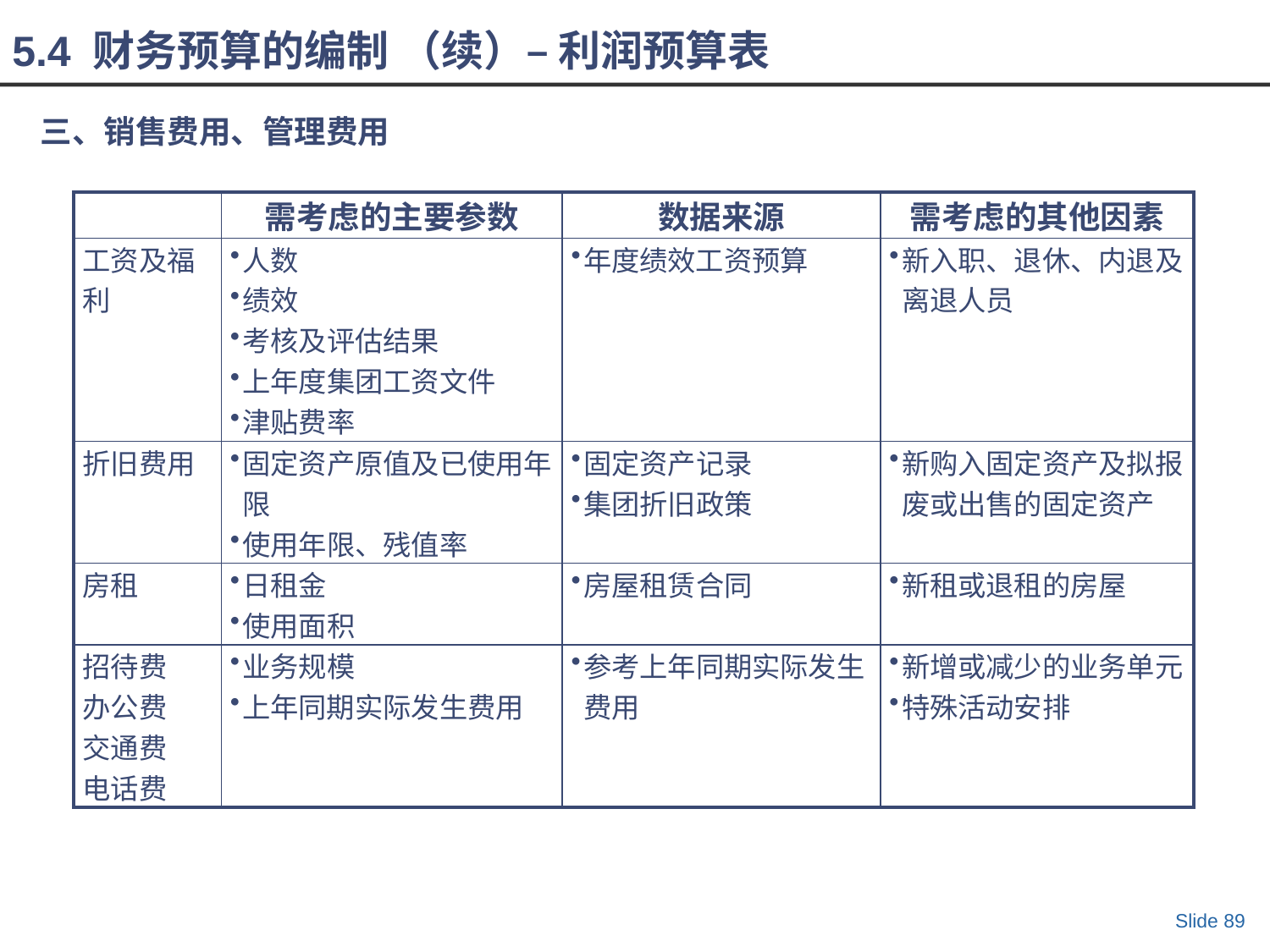

5.4 财务预算的编制 （续）– 利润预算表

三、销售费用、管理费用
|  | 需考虑的主要参数 | 数据来源 | 需考虑的其他因素 |
| --- | --- | --- | --- |
| 工资及福利 | 人数 绩效 考核及评估结果 上年度集团工资文件 津贴费率 | 年度绩效工资预算 | 新入职、退休、内退及离退人员 |
| 折旧费用 | 固定资产原值及已使用年限 使用年限、残值率 | 固定资产记录 集团折旧政策 | 新购入固定资产及拟报废或出售的固定资产 |
| 房租 | 日租金 使用面积 | 房屋租赁合同 | 新租或退租的房屋 |
| 招待费 办公费 交通费 电话费 | 业务规模 上年同期实际发生费用 | 参考上年同期实际发生费用 | 新增或减少的业务单元 特殊活动安排 |
Slide 89